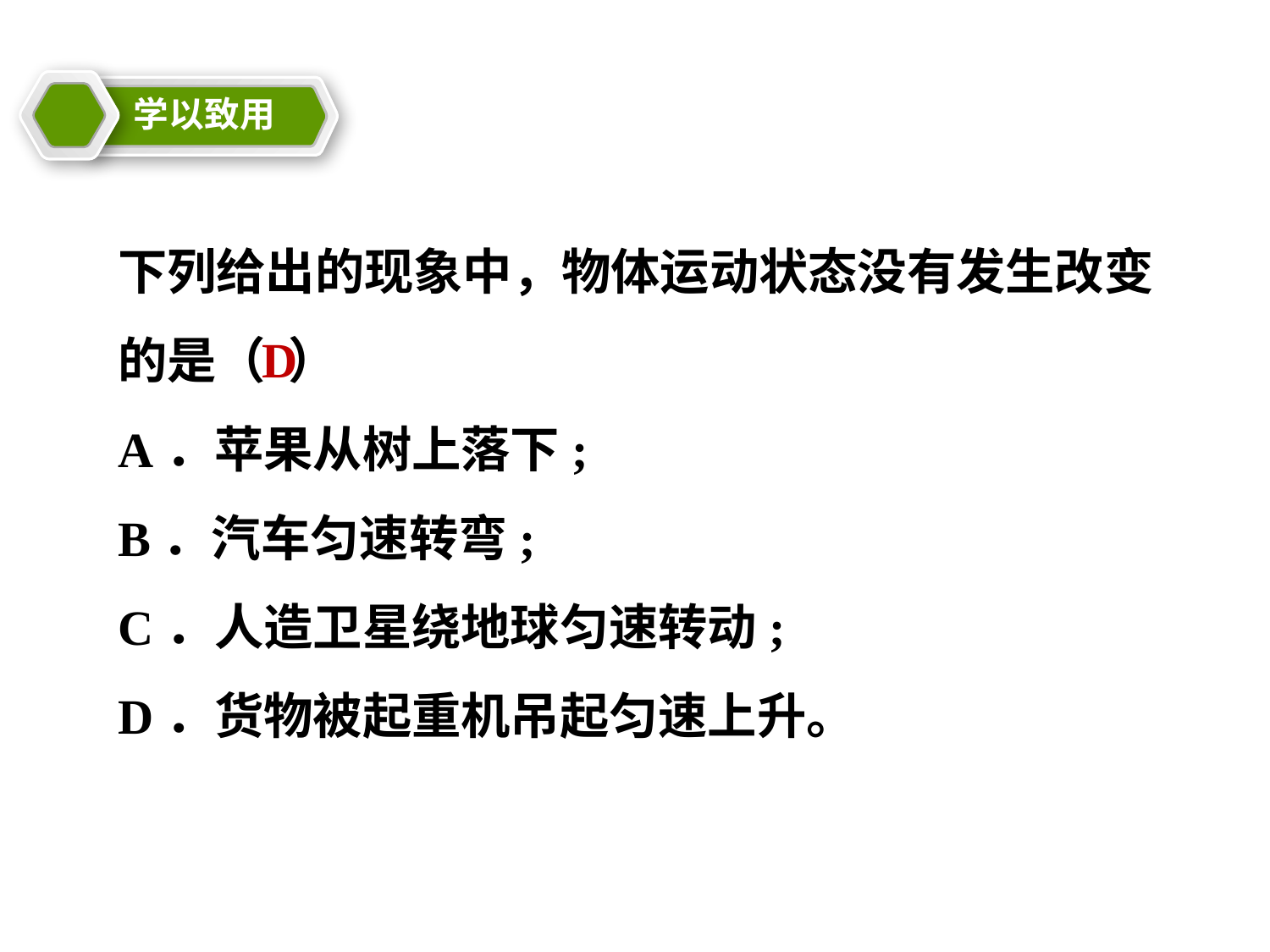

学以致用
教学目标
下列给出的现象中，物体运动状态没有发生改变的是（  ）
A．苹果从树上落下;
B．汽车匀速转弯;
C．人造卫星绕地球匀速转动;
D．货物被起重机吊起匀速上升。
D